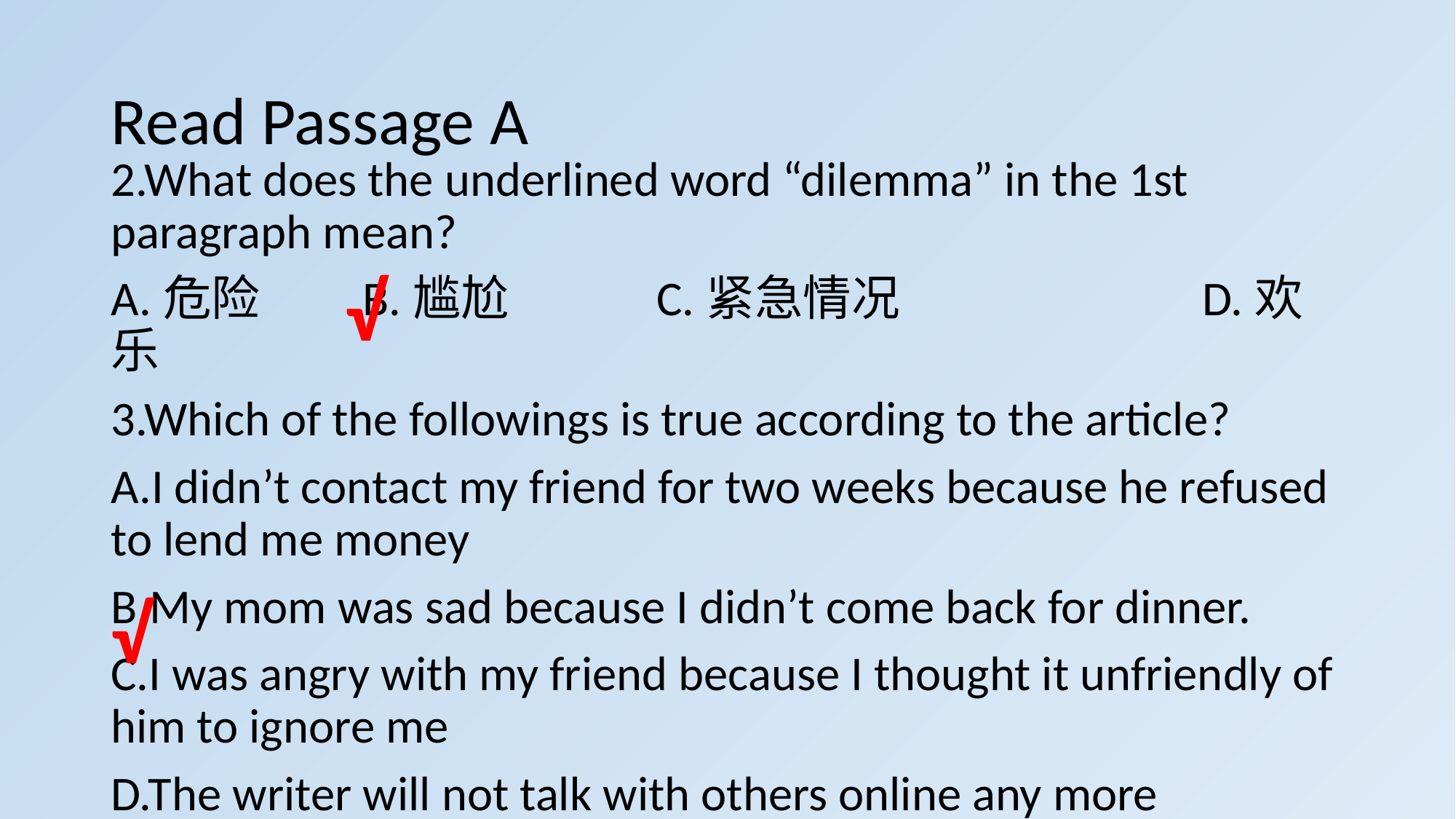

# Read Passage A
2.What does the underlined word “dilemma” in the 1st paragraph mean?
A.危险	  B.尴尬		C.紧急情况			D.欢乐
3.Which of the followings is true according to the article?
A.I didn’t contact my friend for two weeks because he refused to lend me money
B.My mom was sad because I didn’t come back for dinner.
C.I was angry with my friend because I thought it unfriendly of him to ignore me
D.The writer will not talk with others online any more
√
√